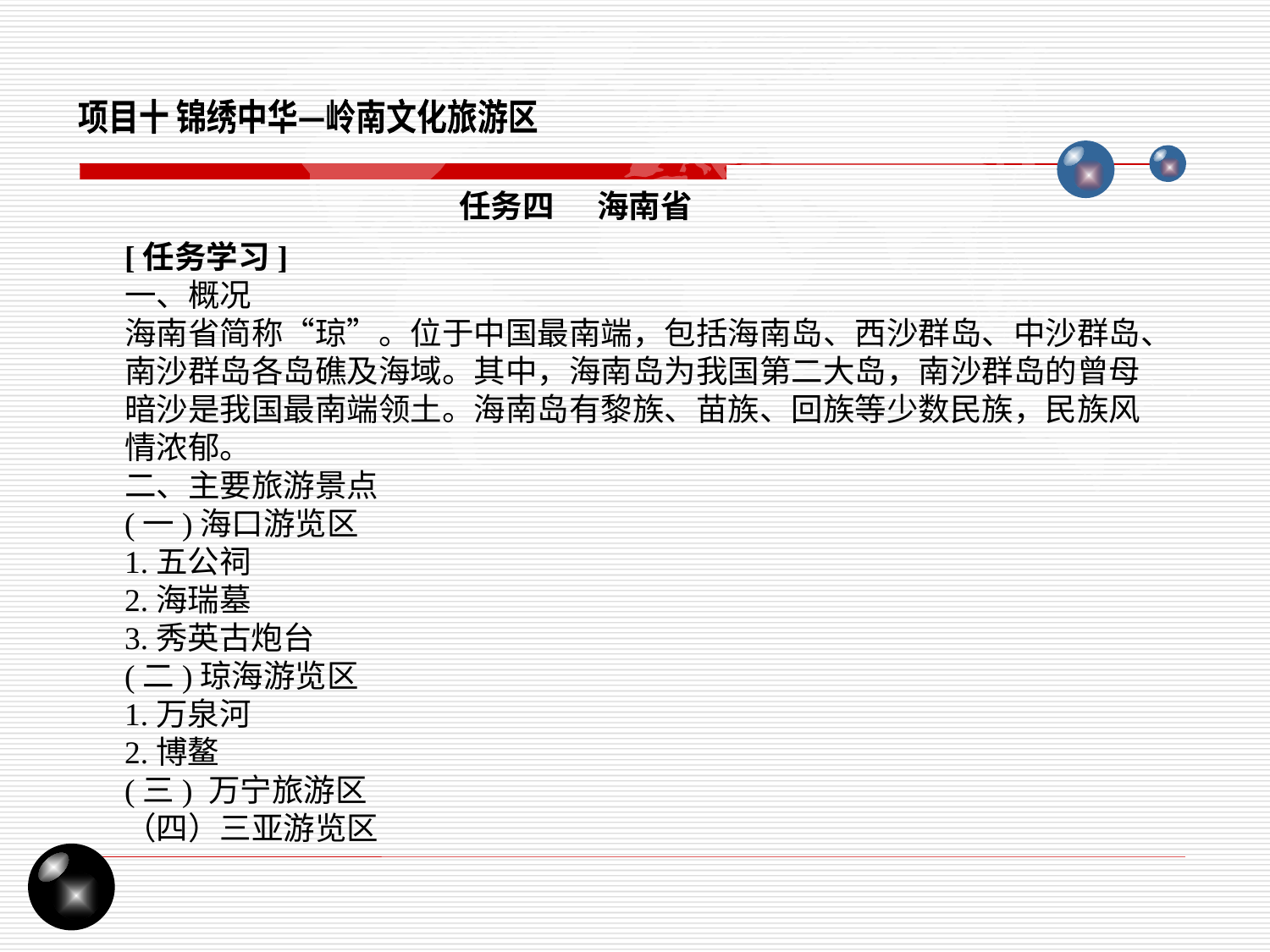

项目十 锦绣中华—岭南文化旅游区
任务四      海南省
[任务学习]
一、概况
海南省简称“琼”。位于中国最南端，包括海南岛、西沙群岛、中沙群岛、南沙群岛各岛礁及海域。其中，海南岛为我国第二大岛，南沙群岛的曾母暗沙是我国最南端领土。海南岛有黎族、苗族、回族等少数民族，民族风情浓郁。
二、主要旅游景点
(一)海口游览区
1.五公祠
2.海瑞墓
3.秀英古炮台
(二)琼海游览区
1.万泉河
2.博鳌
(三) 万宁旅游区
（四）三亚游览区